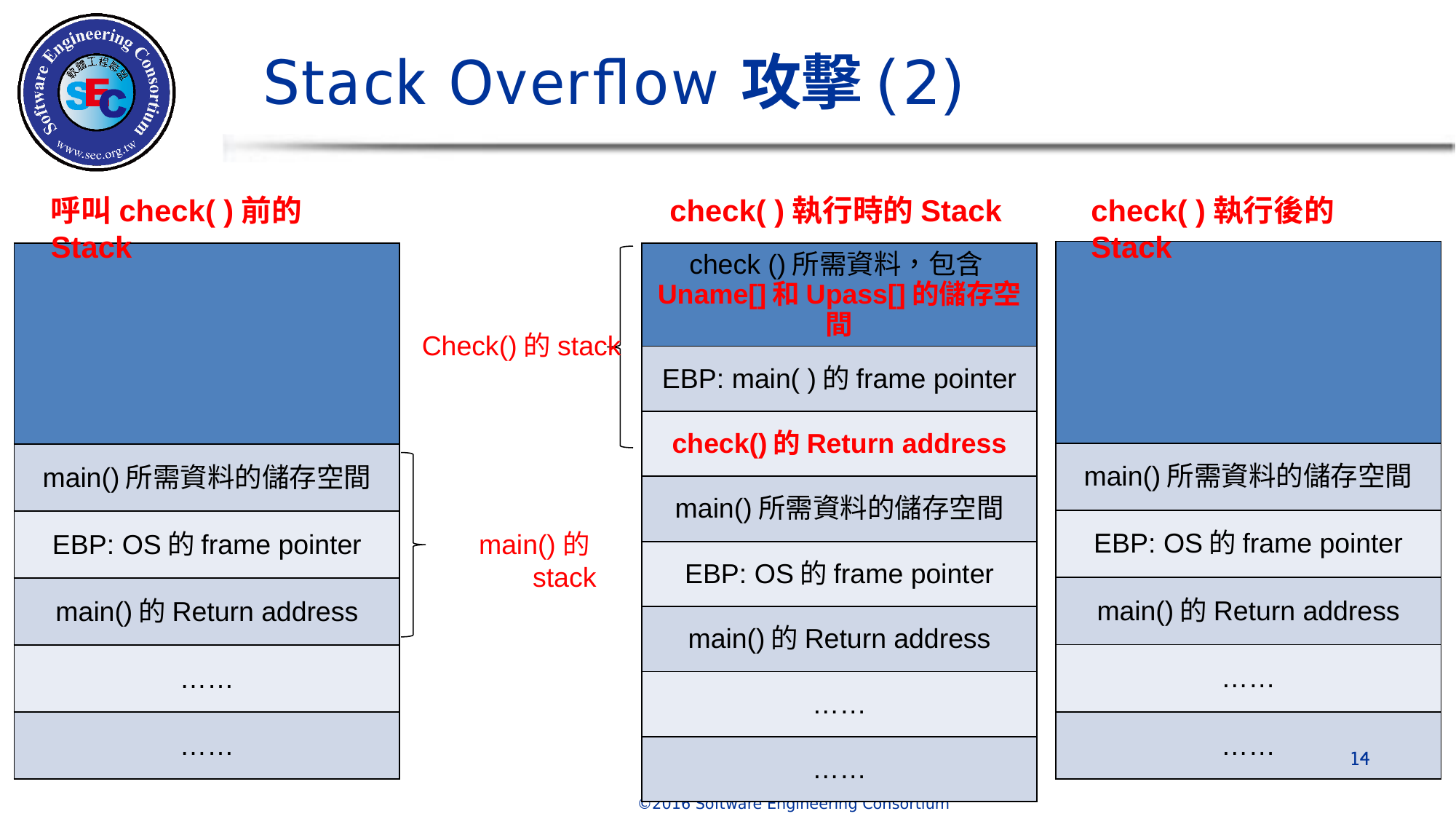

# Stack Overflow攻擊(2)
呼叫check( )前的Stack
check( )執行時的Stack
check( )執行後的Stack
|  |
| --- |
| main()所需資料的儲存空間 |
| EBP: OS的frame pointer |
| main()的Return address |
| …… |
| …… |
|  |
| --- |
| main()所需資料的儲存空間 |
| EBP: OS的frame pointer |
| main()的Return address |
| …… |
| …… |
| check ()所需資料，包含Uname[]和Upass[]的儲存空間 |
| --- |
| EBP: main( )的frame pointer |
| check()的Return address |
| main()所需資料的儲存空間 |
| EBP: OS的frame pointer |
| main()的Return address |
| …… |
| …… |

Check()的stack

main()的stack
14